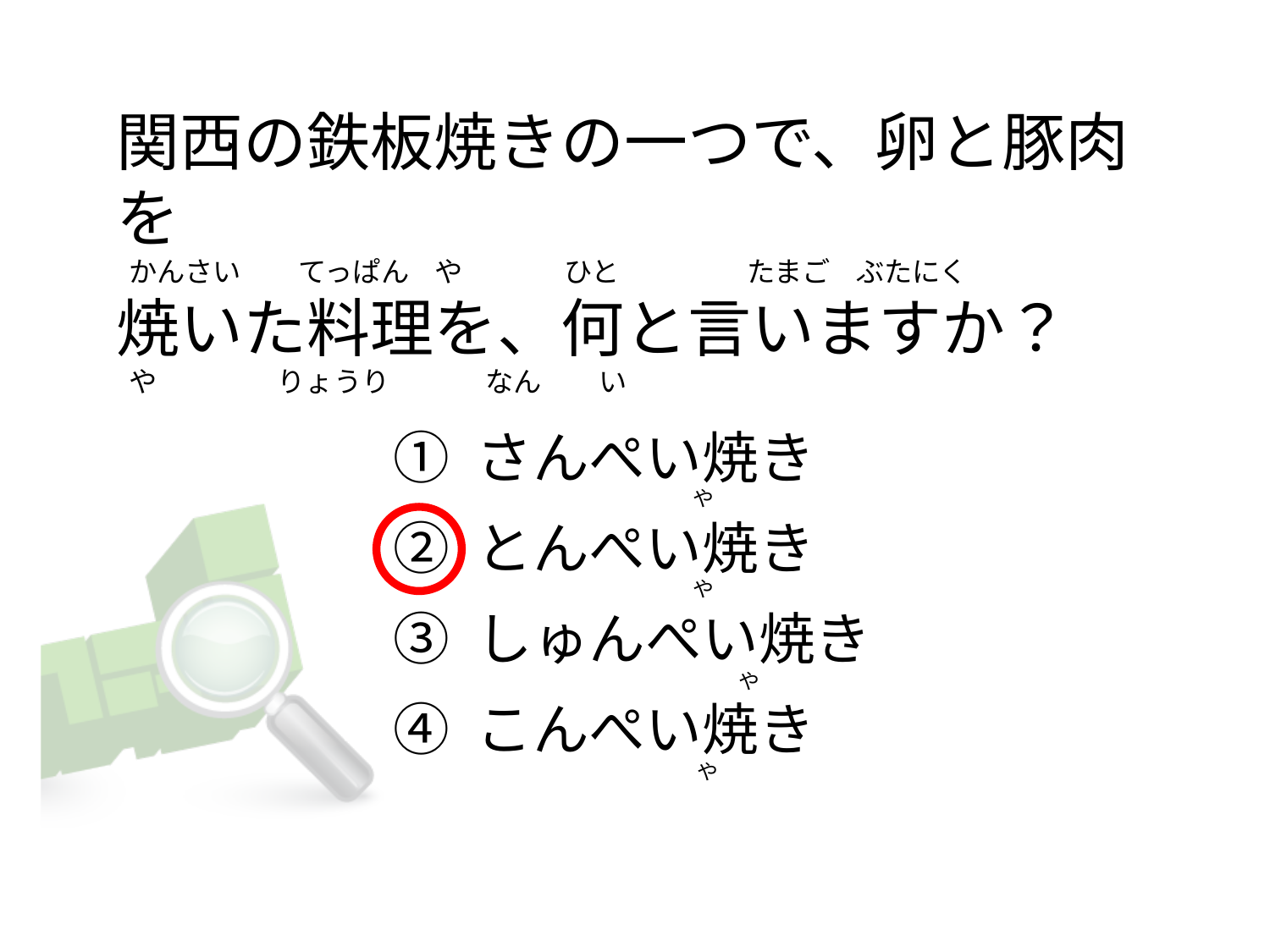

# 関西の鉄板焼きの一つで、卵と豚肉を   かんさい         てっぱん    や                ひと                    たまご    ぶたにく 焼いた料理を、何と言いますか？   や                   りょうり               なん         い
① さんぺい焼き
② とんぺい焼き
③ しゅんぺい焼き
④ こんぺい焼き
                                             や

                                             や
                                                        や
                                              や